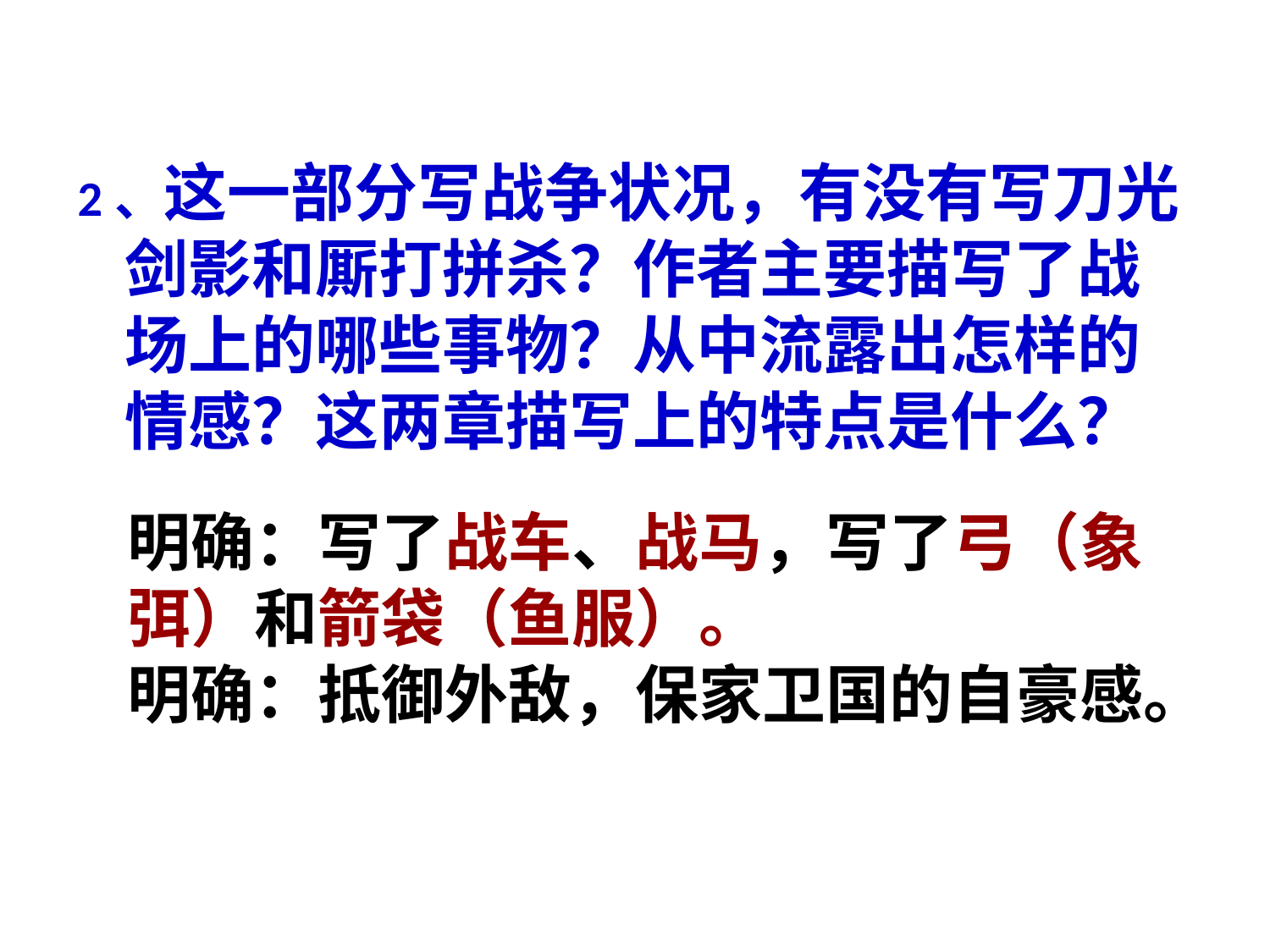

#
2、这一部分写战争状况，有没有写刀光剑影和厮打拼杀？作者主要描写了战场上的哪些事物？从中流露出怎样的情感？这两章描写上的特点是什么？

明确：写了战车、战马，写了弓（象弭）和箭袋（鱼服）。
明确：抵御外敌，保家卫国的自豪感。